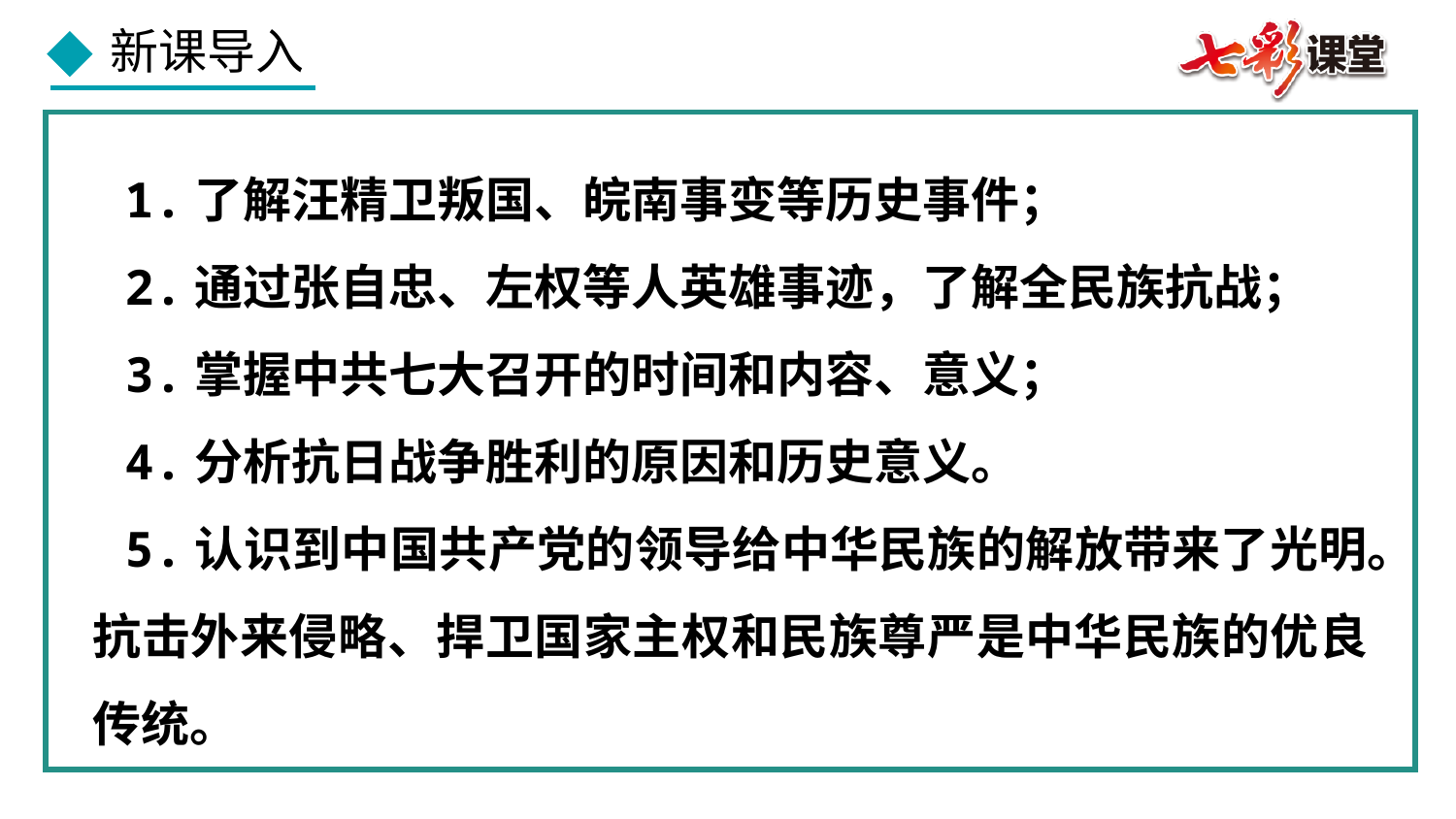

1.了解汪精卫叛国、皖南事变等历史事件；
2.通过张自忠、左权等人英雄事迹，了解全民族抗战；
3.掌握中共七大召开的时间和内容、意义；
4.分析抗日战争胜利的原因和历史意义。
5.认识到中国共产党的领导给中华民族的解放带来了光明。抗击外来侵略、捍卫国家主权和民族尊严是中华民族的优良传统。